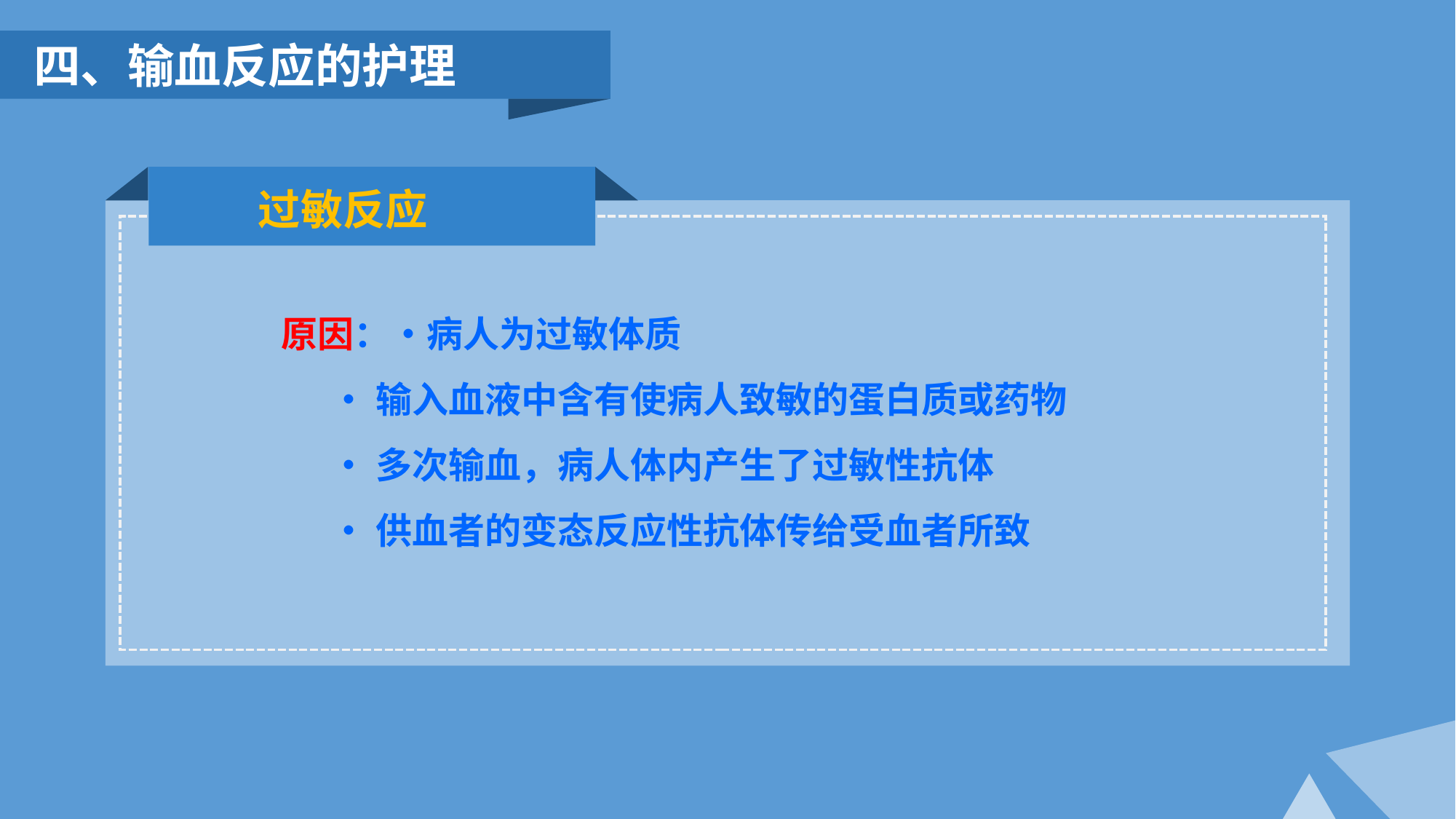

四、输血反应的护理

过敏反应

原因：•病人为过敏体质
      •输入血液中含有使病人致敏的蛋白质或药物
      •多次输血，病人体内产生了过敏性抗体
      •供血者的变态反应性抗体传给受血者所致